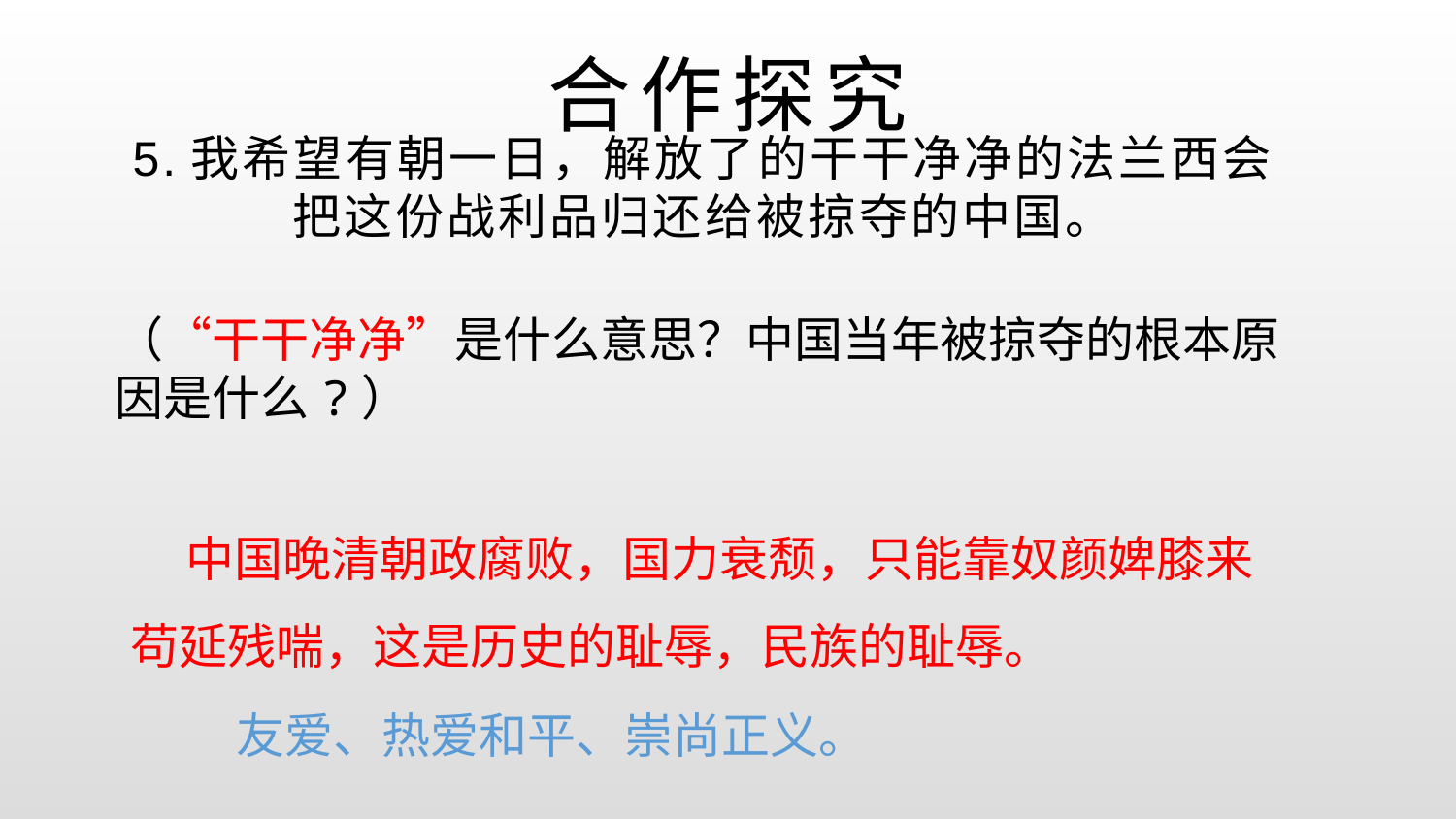

# 合作探究
5.我希望有朝一日，解放了的干干净净的法兰西会把这份战利品归还给被掠夺的中国。
（“干干净净”是什么意思？中国当年被掠夺的根本原因是什么?）

    中国晚清朝政腐败，国力衰颓，只能靠奴颜婢膝来苟延残喘，这是历史的耻辱，民族的耻辱。

友爱、热爱和平、崇尚正义。